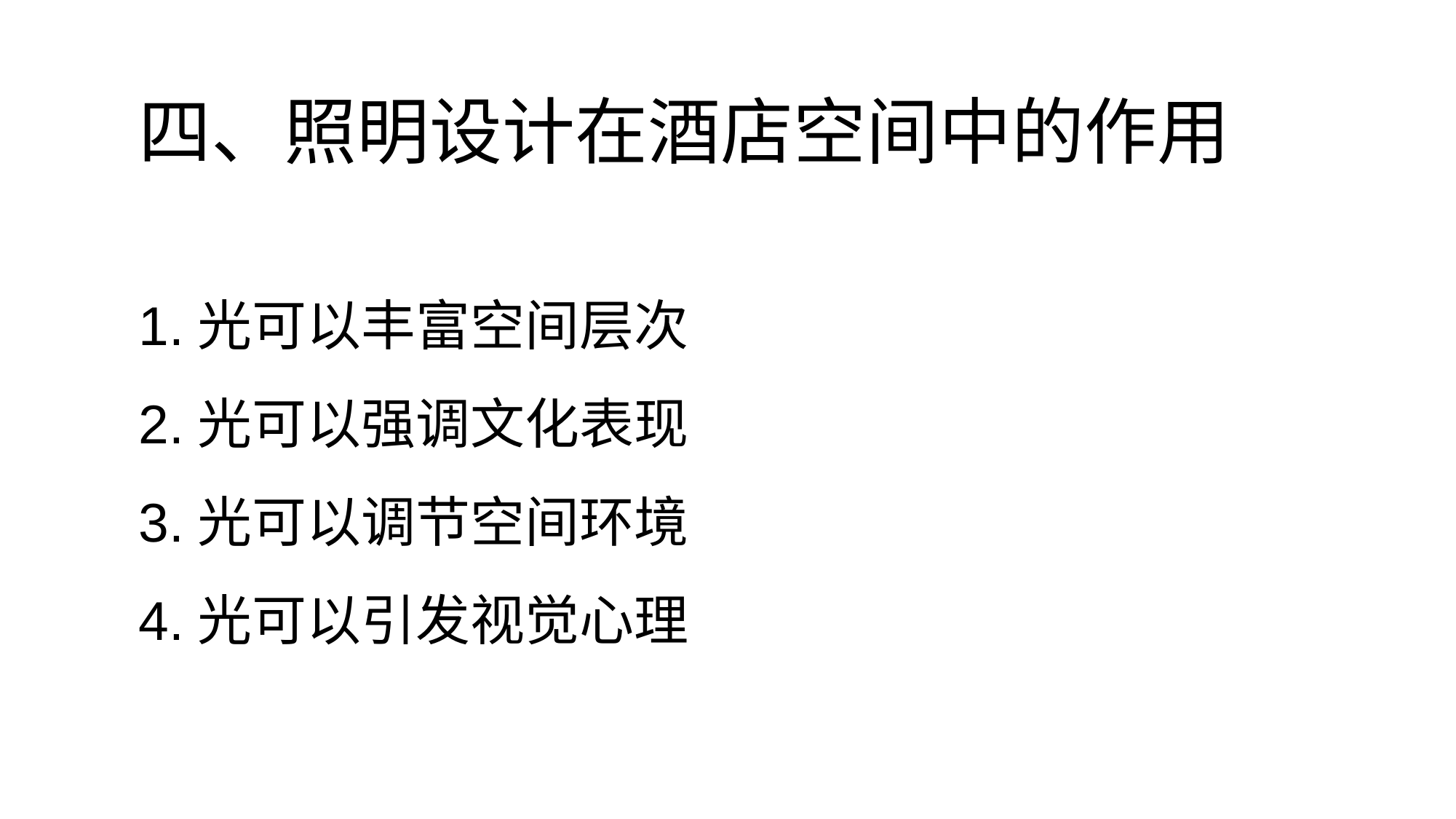

四、照明设计在酒店空间中的作用
1.光可以丰富空间层次
2.光可以强调文化表现
3.光可以调节空间环境
4.光可以引发视觉心理